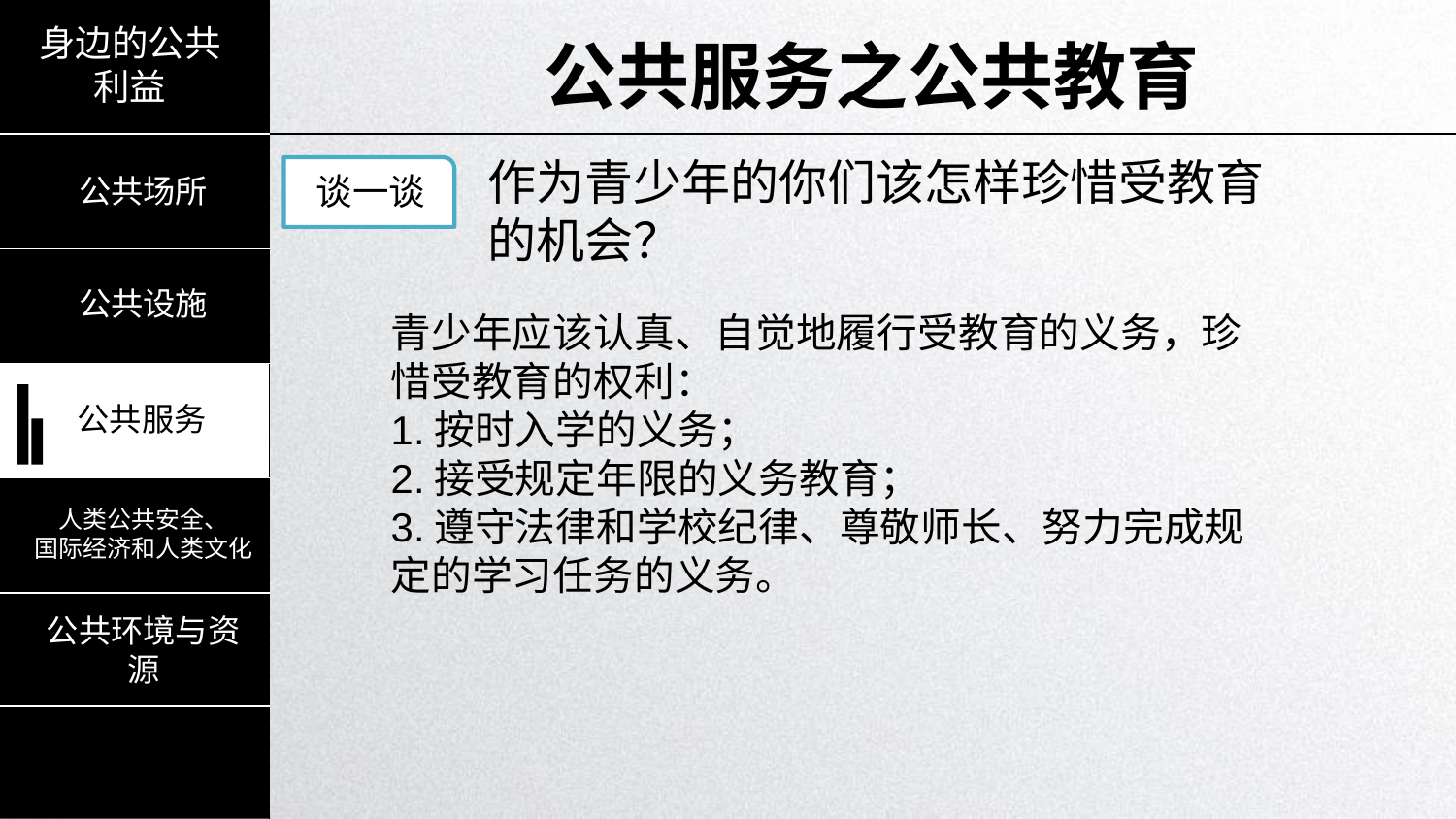

身边的公共利益
公共服务之公共教育
作为青少年的你们该怎样珍惜受教育的机会？

谈一谈
公共场所

公共设施
公共设施
青少年应该认真、自觉地履行受教育的义务，珍惜受教育的权利：
1.按时入学的义务；
2.接受规定年限的义务教育；
3.遵守法律和学校纪律、尊敬师长、努力完成规定的学习任务的义务。

公共服务

人类公共安全、
国际经济和人类文化

公共环境与资源